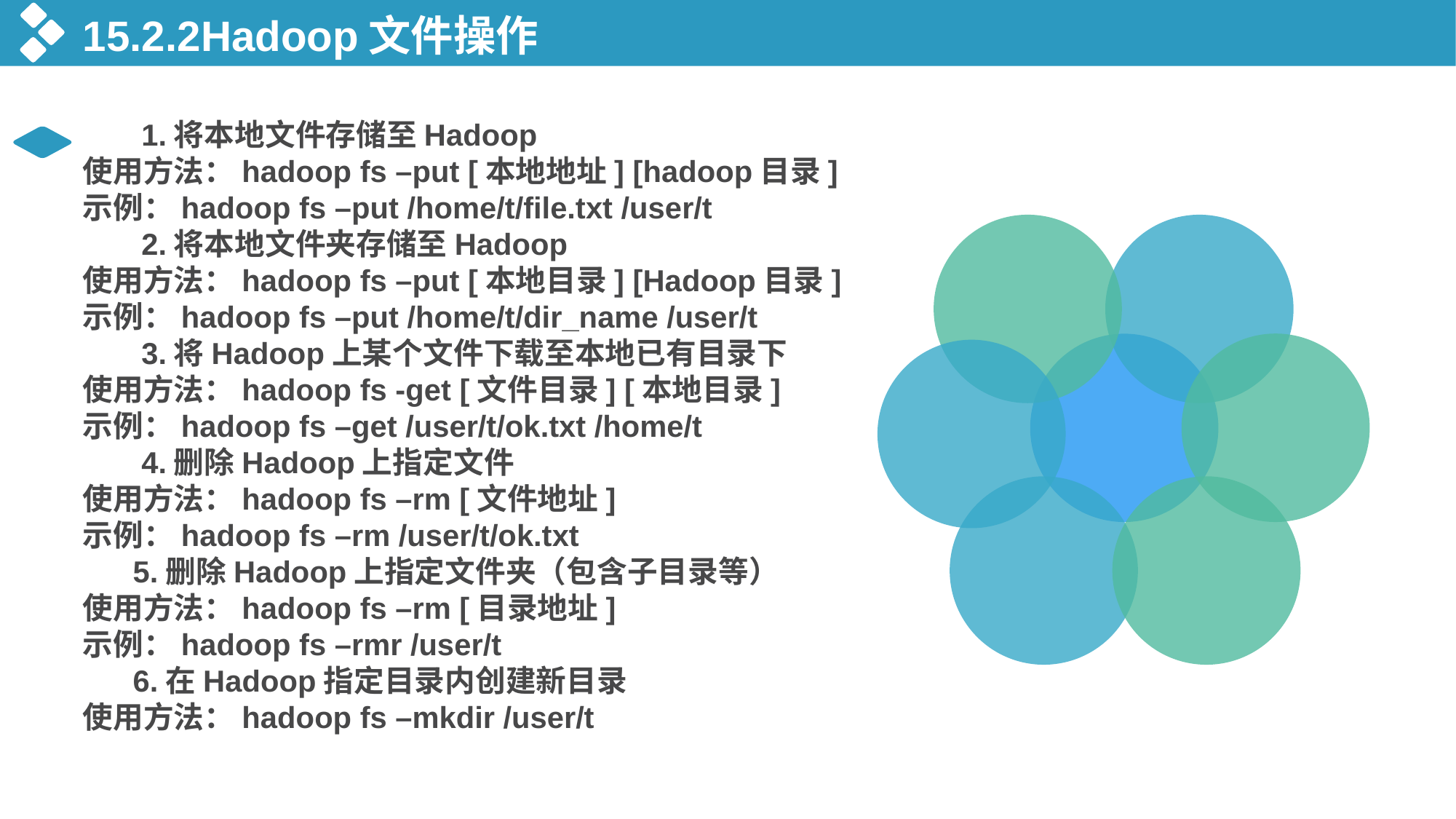

15.2.2Hadoop文件操作
       1.将本地文件存储至Hadoop
使用方法：hadoop fs –put [本地地址] [hadoop目录]
示例：hadoop fs –put /home/t/file.txt /user/t
       2.将本地文件夹存储至Hadoop
使用方法：hadoop fs –put [本地目录] [Hadoop目录]
示例：hadoop fs –put /home/t/dir_name /user/t
       3.将Hadoop上某个文件下载至本地已有目录下
使用方法：hadoop fs -get [文件目录] [本地目录]
示例：hadoop fs –get /user/t/ok.txt /home/t
       4.删除Hadoop上指定文件
使用方法：hadoop fs –rm [文件地址]
示例：hadoop fs –rm /user/t/ok.txt
      5.删除Hadoop上指定文件夹（包含子目录等）
使用方法：hadoop fs –rm [目录地址]
示例：hadoop fs –rmr /user/t
      6.在Hadoop指定目录内创建新目录
使用方法：hadoop fs –mkdir /user/t